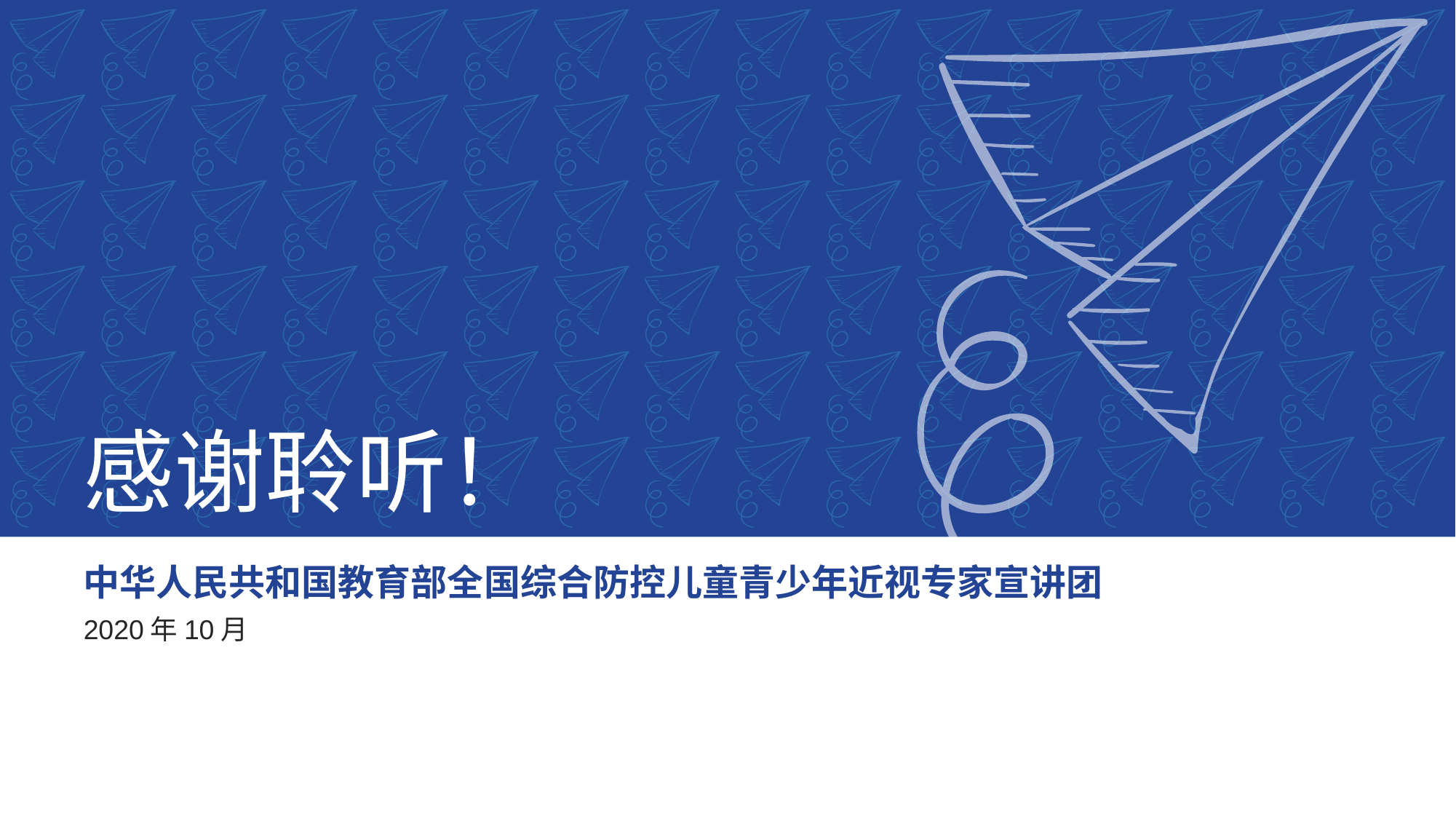

感谢聆听！
中华人民共和国教育部全国综合防控儿童青少年近视专家宣讲团
2020年10月